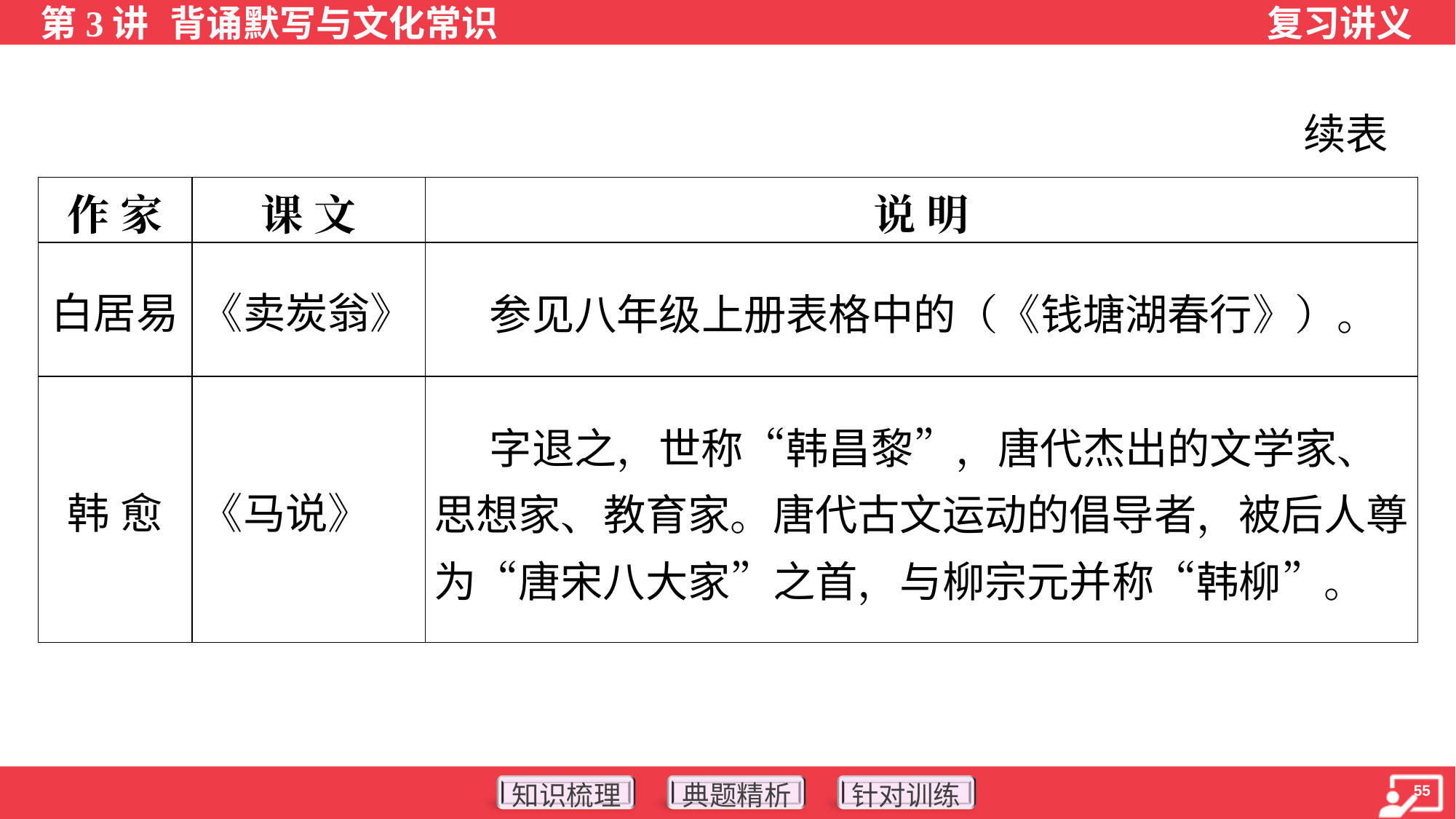

续表
| 作 家 | 课 文 | 说 明 |
| --- | --- | --- |
| 白居易 | 《卖炭翁》 | 参见八年级上册表格中的（《钱塘湖春行》）。 |
| 韩 愈 | 《马说》 | 字退之，世称“韩昌黎”，唐代杰出的文学家、思想家、教育家。唐代古文运动的倡导者，被后人尊为“唐宋八大家”之首，与柳宗元并称“韩柳”。 |